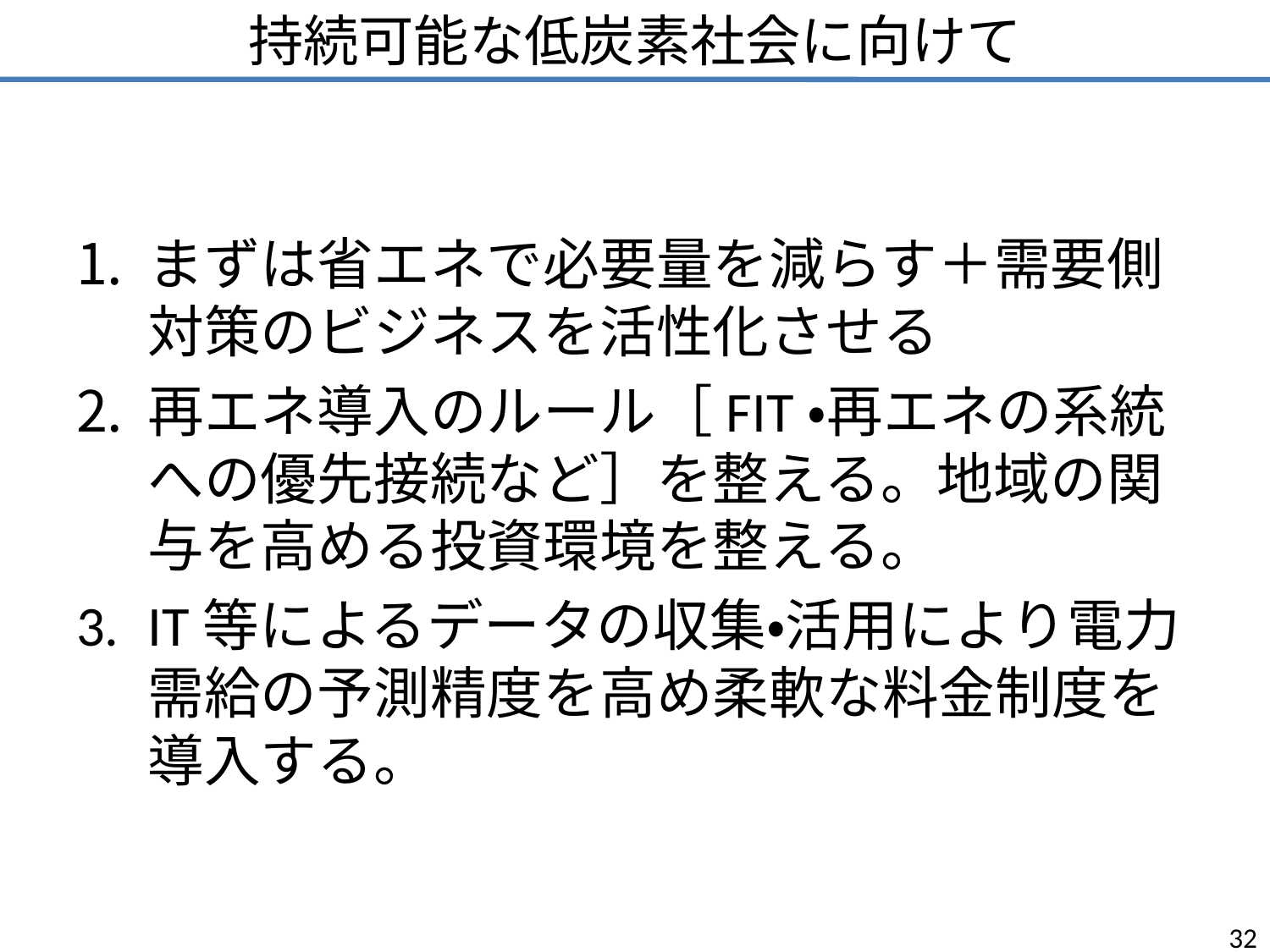

# 持続可能な低炭素社会に向けて
まずは省エネで必要量を減らす＋需要側対策のビジネスを活性化させる
再エネ導入のルール［FIT・再エネの系統への優先接続など］を整える。地域の関与を高める投資環境を整える。
IT等によるデータの収集・活用により電力需給の予測精度を高め柔軟な料金制度を導入する。

32